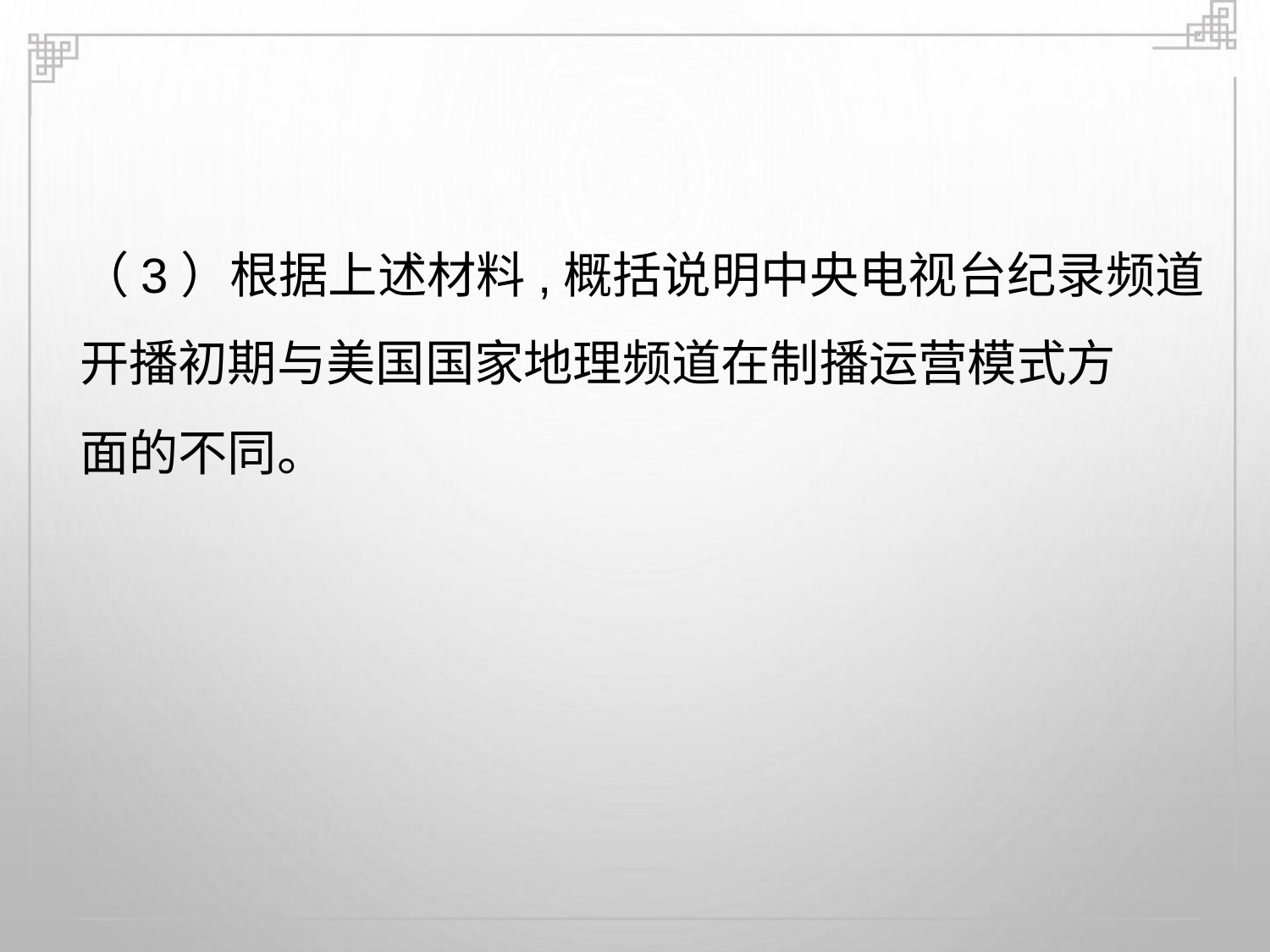

（3）根据上述材料,概括说明中央电视台纪录频道
开播初期与美国国家地理频道在制播运营模式方
面的不同。